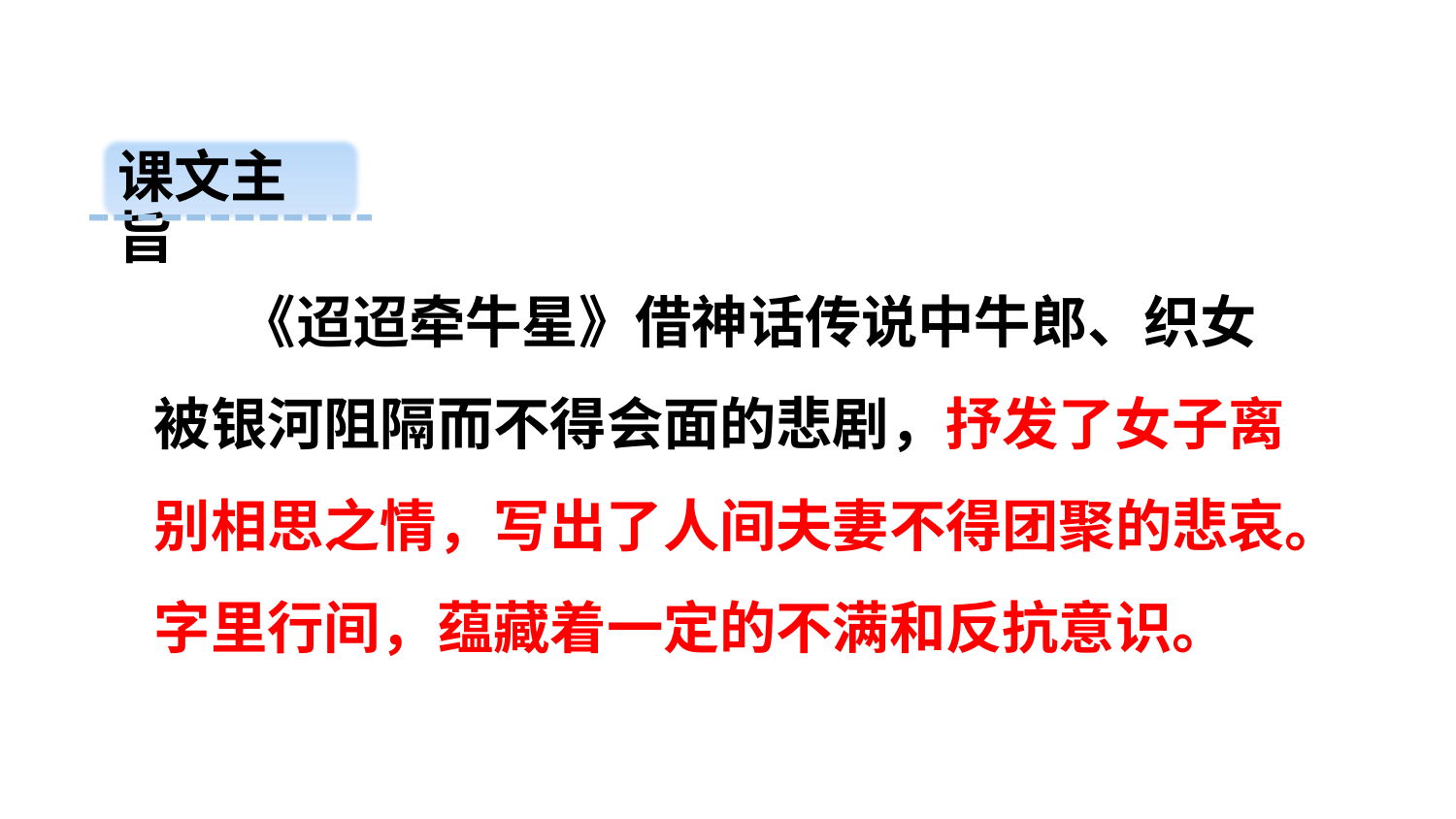

课文主旨

《迢迢牵牛星》借神话传说中牛郎、织女被银河阻隔而不得会面的悲剧，抒发了女子离别相思之情，写出了人间夫妻不得团聚的悲哀。字里行间，蕴藏着一定的不满和反抗意识。